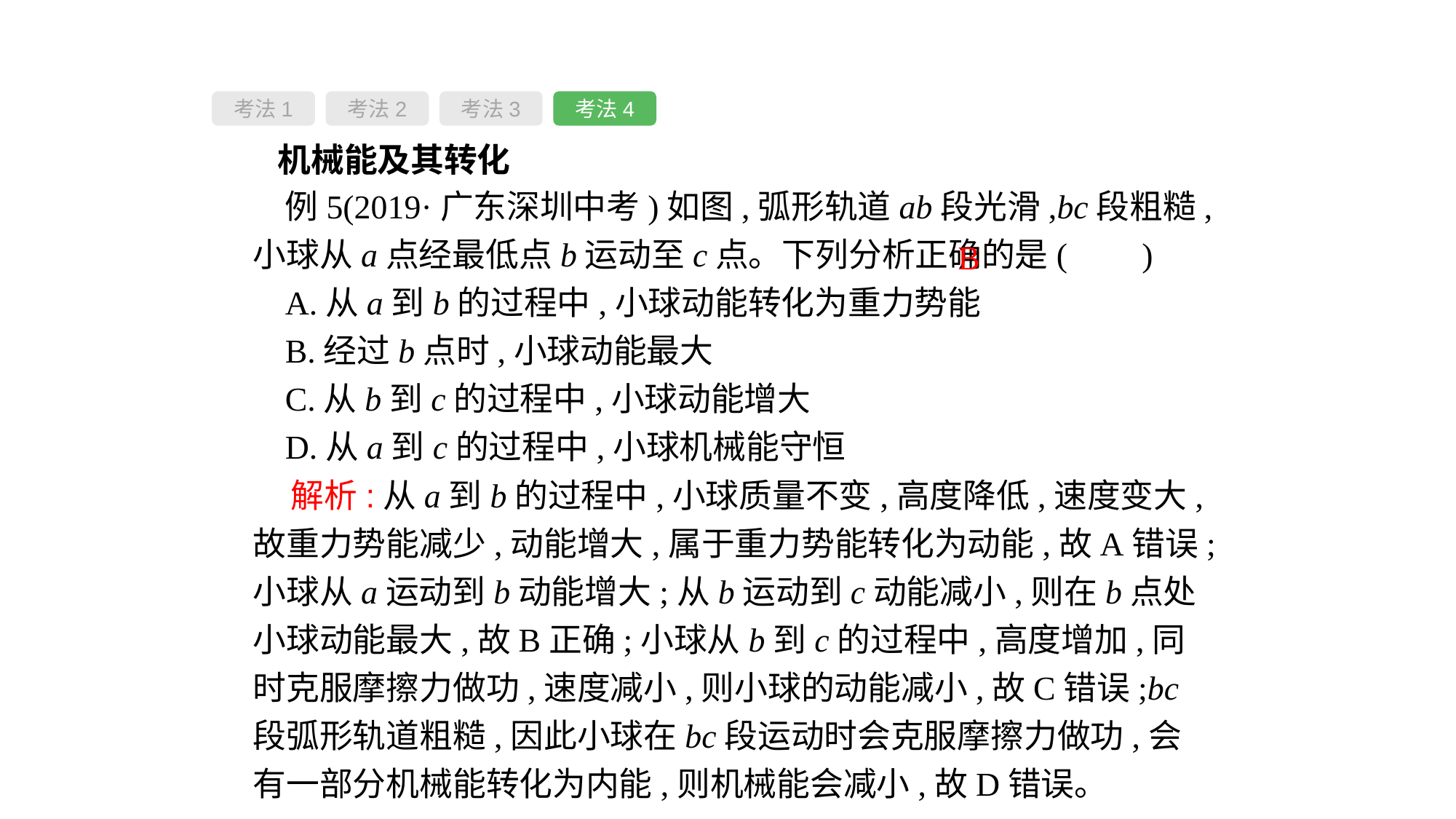

考法1
考法2
考法3
考法4
   机械能及其转化
例5(2019·广东深圳中考)如图,弧形轨道ab段光滑,bc段粗糙,小球从a点经最低点b运动至c点。下列分析正确的是(   　)
A.从a到b的过程中,小球动能转化为重力势能
B.经过b点时,小球动能最大
C.从b到c的过程中,小球动能增大
D.从a到c的过程中,小球机械能守恒
B
    解析:从a到b的过程中,小球质量不变,高度降低,速度变大,故重力势能减少,动能增大,属于重力势能转化为动能,故A错误;小球从a运动到b动能增大;从b运动到c动能减小,则在b点处小球动能最大,故B正确;小球从b到c的过程中,高度增加,同时克服摩擦力做功,速度减小,则小球的动能减小,故C错误;bc段弧形轨道粗糙,因此小球在bc段运动时会克服摩擦力做功,会有一部分机械能转化为内能,则机械能会减小,故D错误。